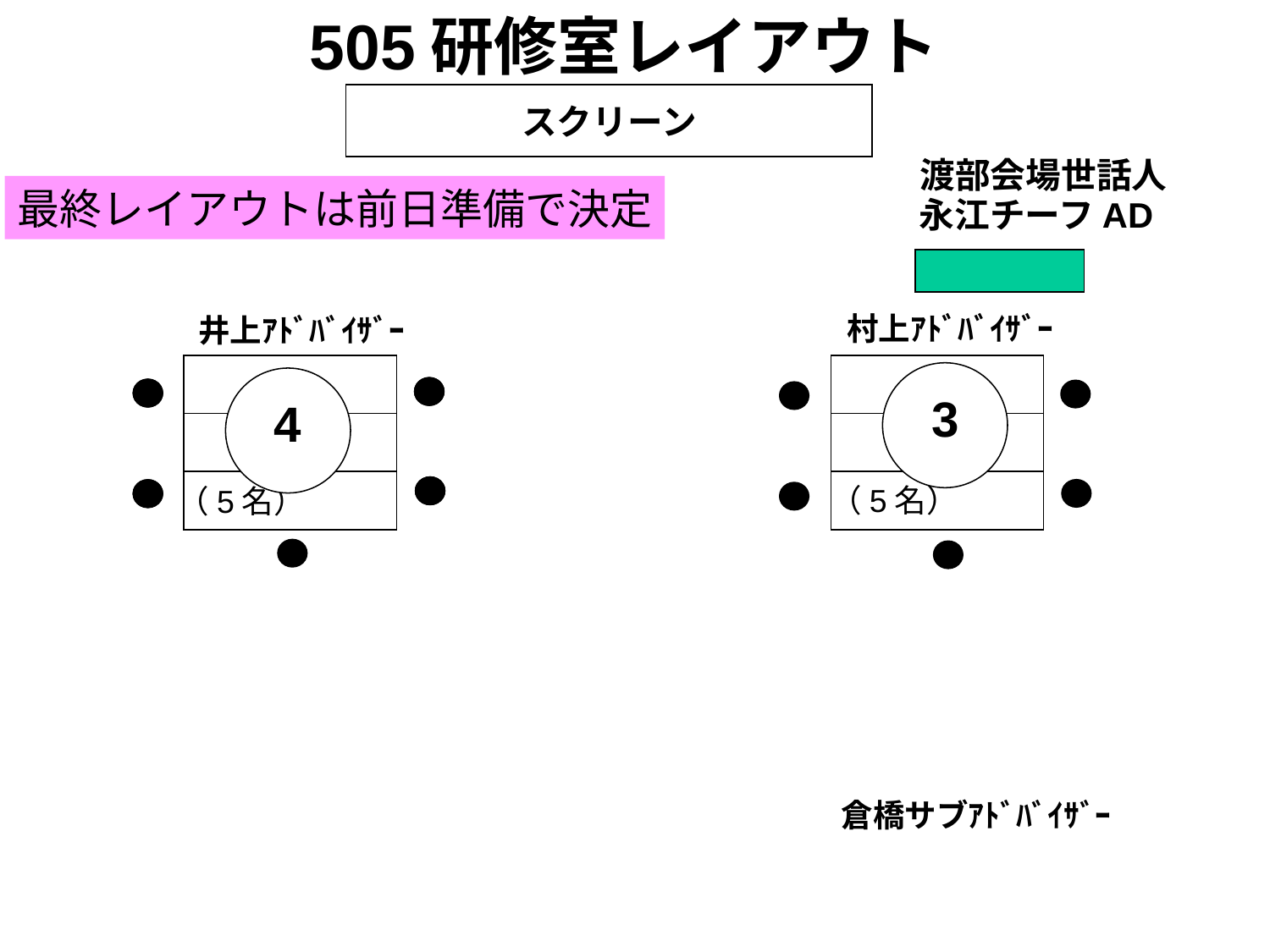

505研修室レイアウト
スクリーン
渡部会場世話人
最終レイアウトは前日準備で決定
永江チーフAD

村上ｱﾄﾞﾊﾞｲｻﾞｰ
井上ｱﾄﾞﾊﾞｲｻﾞｰ

3
4

（5名）
（5名）

倉橋サブｱﾄﾞﾊﾞｲｻﾞｰ